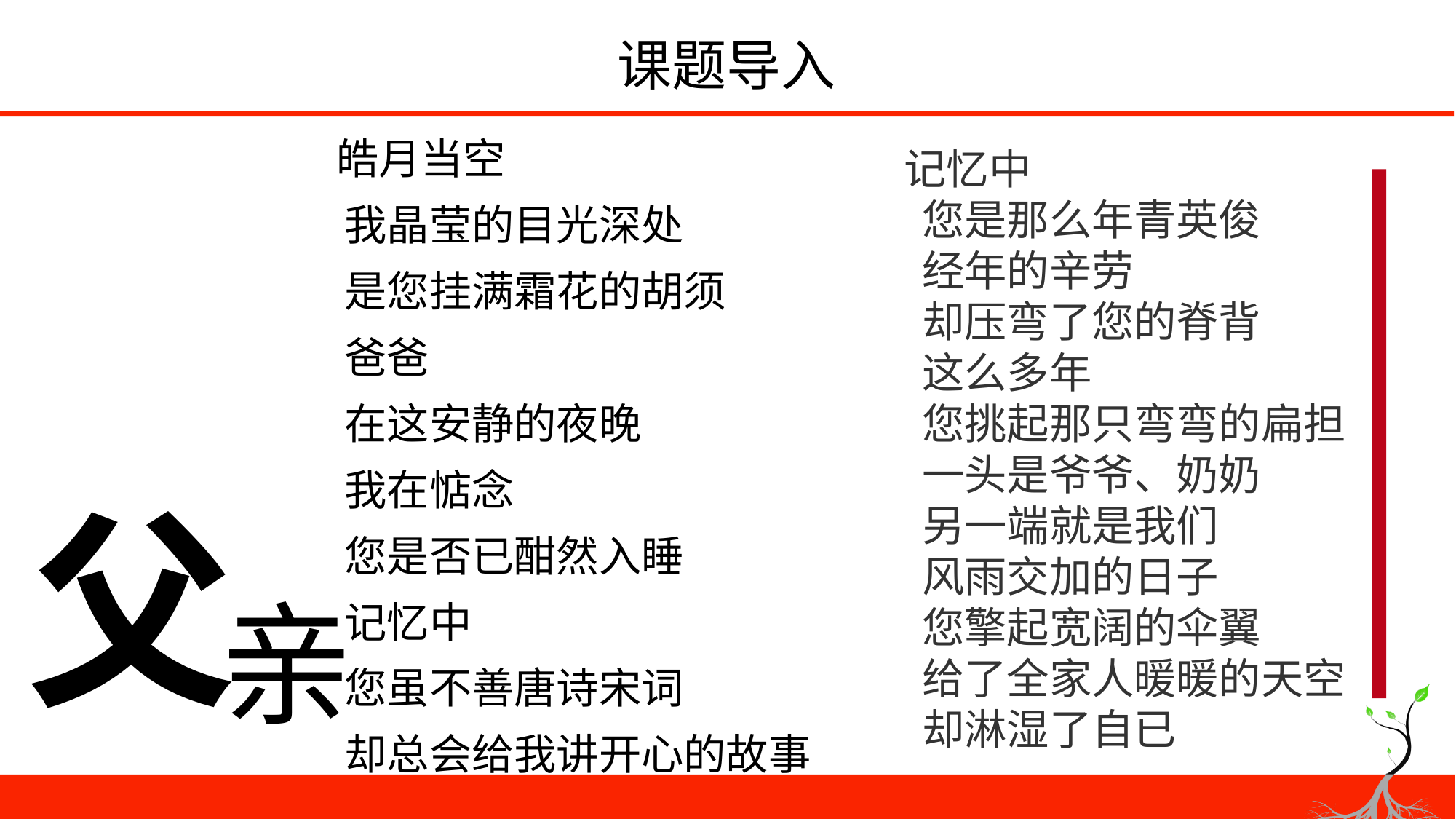

# 课题导入
       皓月当空
　　我晶莹的目光深处
　　是您挂满霜花的胡须
　　爸爸
　　在这安静的夜晚
　　我在惦念
　　您是否已酣然入睡
　　记忆中
　　您虽不善唐诗宋词
　　却总会给我讲开心的故事
      记忆中
　　您是那么年青英俊
　　经年的辛劳
　　却压弯了您的脊背
　　这么多年
　　您挑起那只弯弯的扁担
　　一头是爷爷、奶奶
　　另一端就是我们
　　风雨交加的日子
　　您擎起宽阔的伞翼
　　给了全家人暖暖的天空
　　却淋湿了自已

父
亲